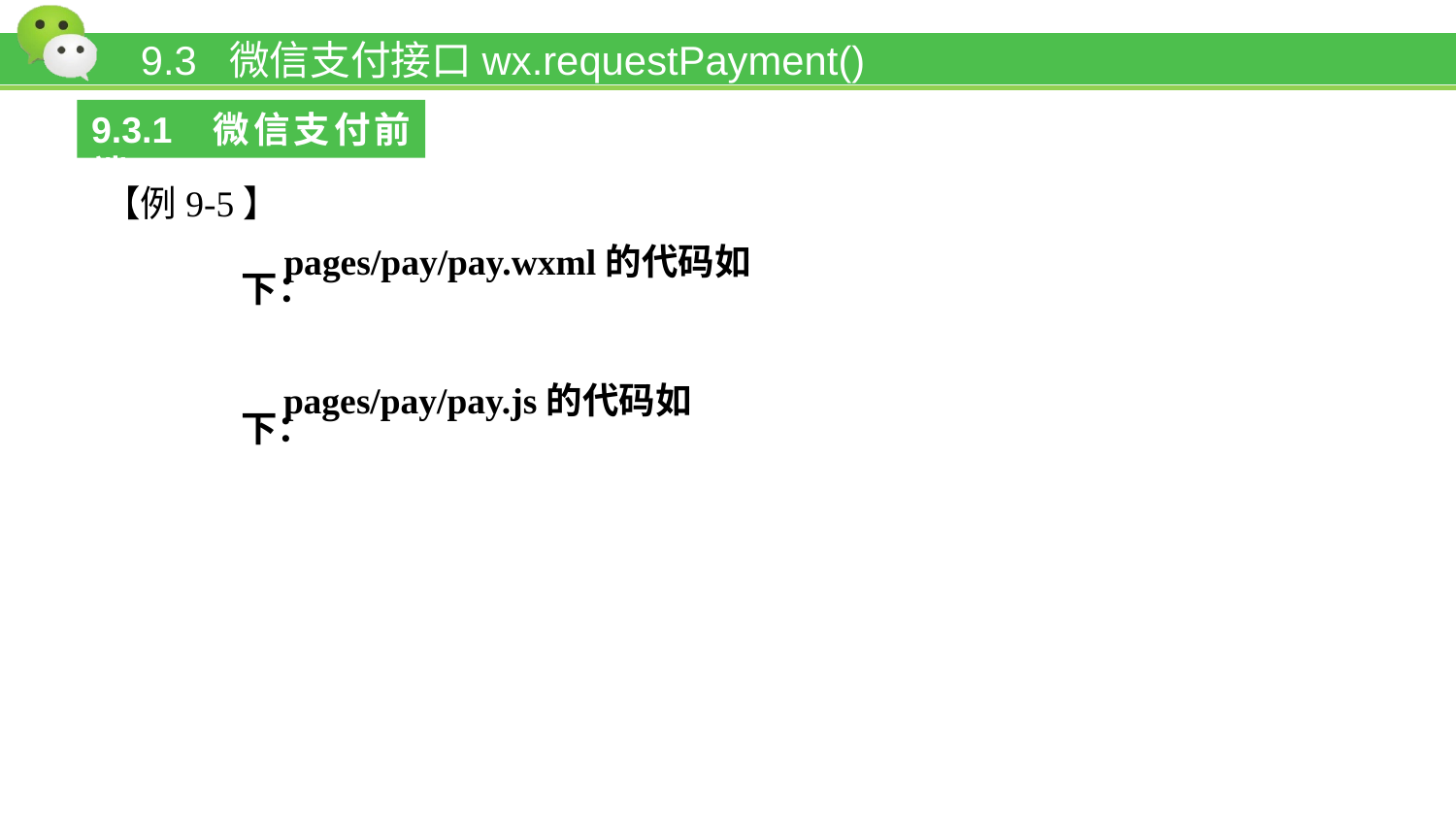

# 9.3  微信支付接口wx.requestPayment()
9.3.1  微信支付前端
【例9-5】
pages/pay/pay.wxml的代码如下：
pages/pay/pay.js的代码如下：